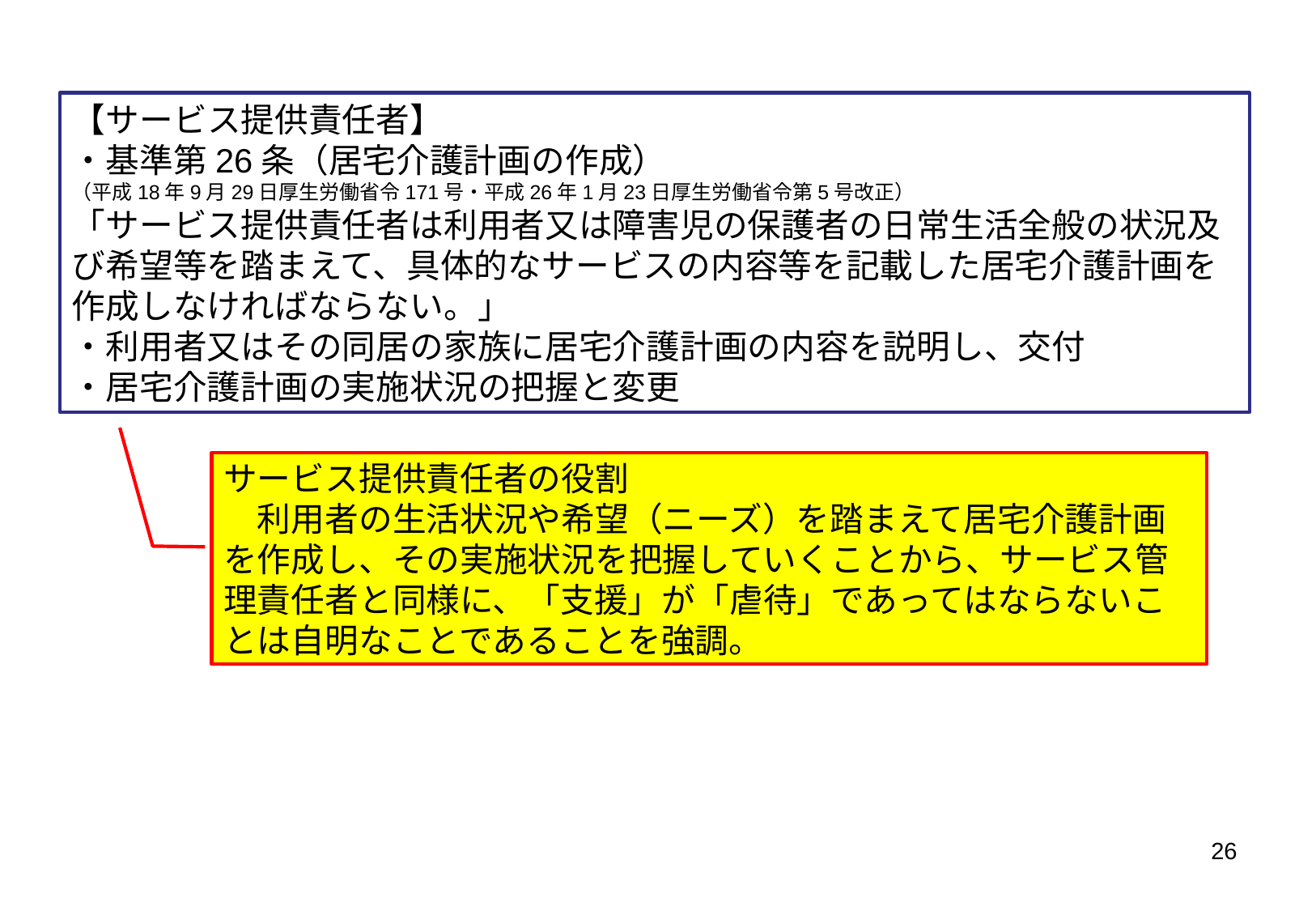

【サービス提供責任者】
・基準第26条（居宅介護計画の作成）
（平成18年9月29日厚生労働省令171号・平成26年1月23日厚生労働省令第5号改正）
「サービス提供責任者は利用者又は障害児の保護者の日常生活全般の状況及び希望等を踏まえて、具体的なサービスの内容等を記載した居宅介護計画を作成しなければならない。」
・利用者又はその同居の家族に居宅介護計画の内容を説明し、交付
・居宅介護計画の実施状況の把握と変更
サービス提供責任者の役割
　利用者の生活状況や希望（ニーズ）を踏まえて居宅介護計画を作成し、その実施状況を把握していくことから、サービス管理責任者と同様に、「支援」が「虐待」であってはならないことは自明なことであることを強調。
26